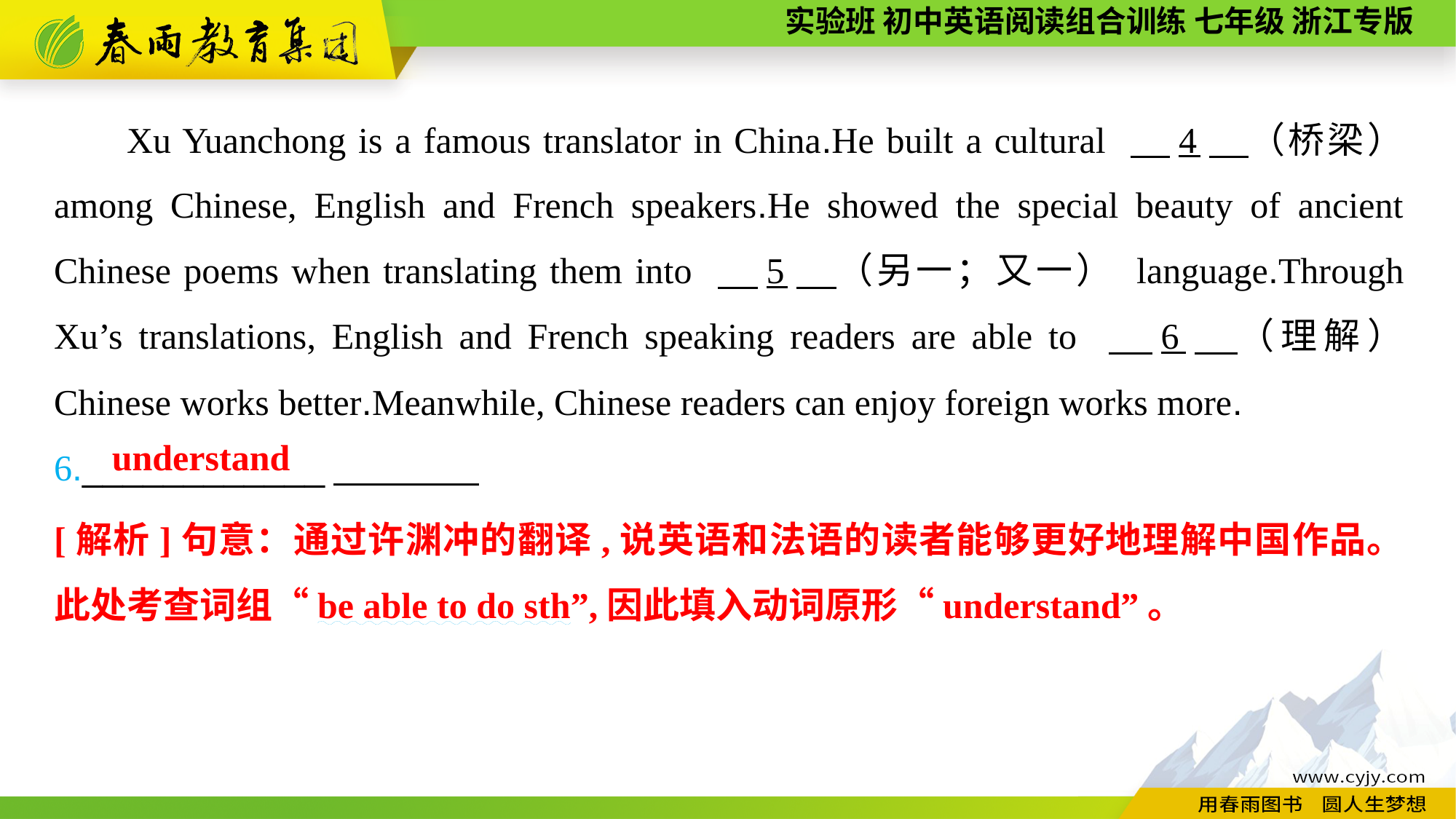

Xu Yuanchong is a famous translator in China.He built a cultural 　4　（桥梁） among Chinese, English and French speakers.He showed the special beauty of ancient Chinese poems when translating them into 　5　（另一；又一） language.Through Xu’s translations, English and French speaking readers are able to 　6　（理解） Chinese works better.Meanwhile, Chinese readers can enjoy foreign works more.
6.____________
understand
[解析]句意：通过许渊冲的翻译,说英语和法语的读者能够更好地理解中国作品。此处考查词组“be able to do sth”,因此填入动词原形“understand”。